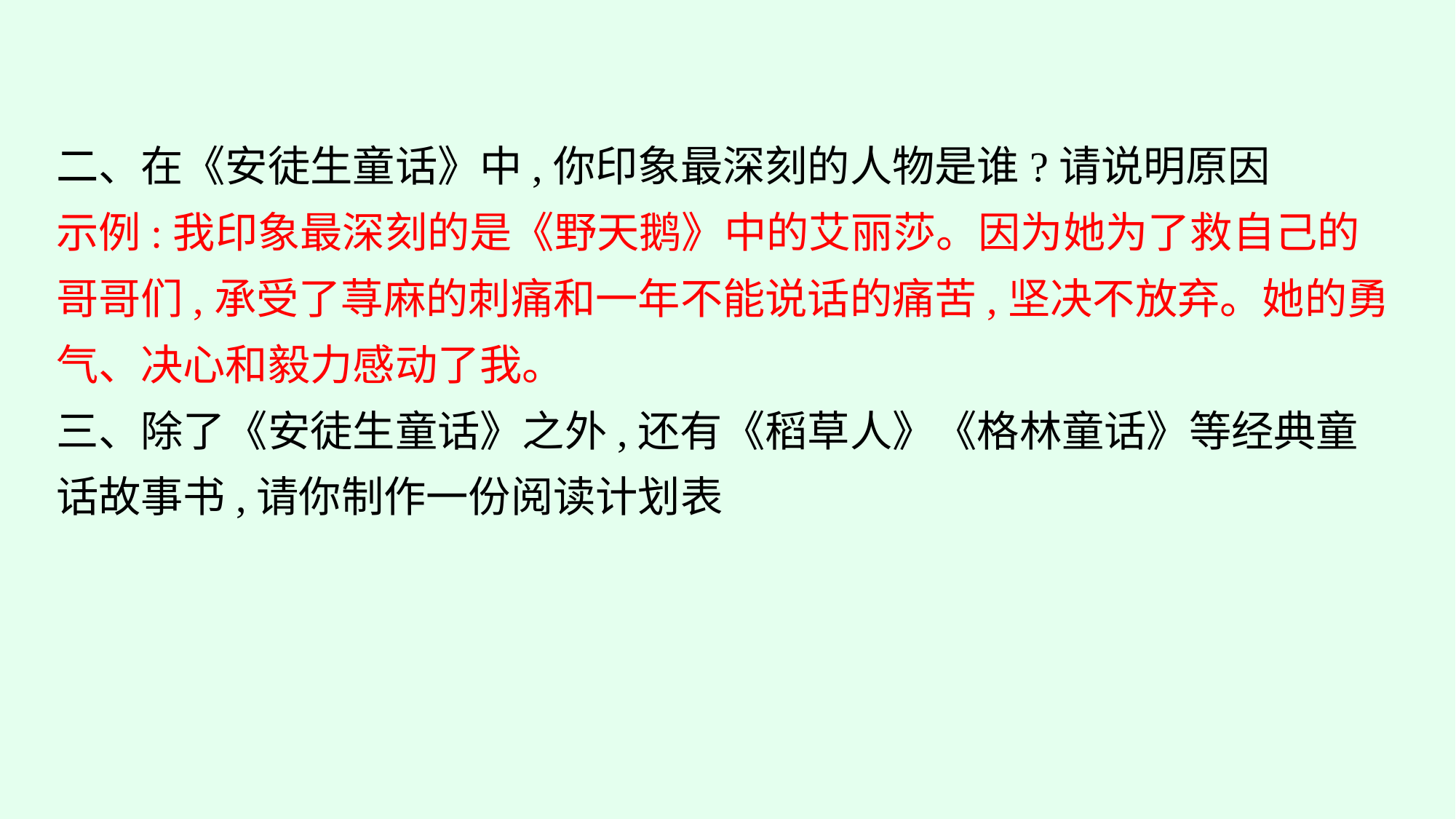

二、在《安徒生童话》中,你印象最深刻的人物是谁?请说明原因
示例:我印象最深刻的是《野天鹅》中的艾丽莎。因为她为了救自己的哥哥们,承受了荨麻的刺痛和一年不能说话的痛苦,坚决不放弃。她的勇气、决心和毅力感动了我。
三、除了《安徒生童话》之外,还有《稻草人》《格林童话》等经典童话故事书,请你制作一份阅读计划表